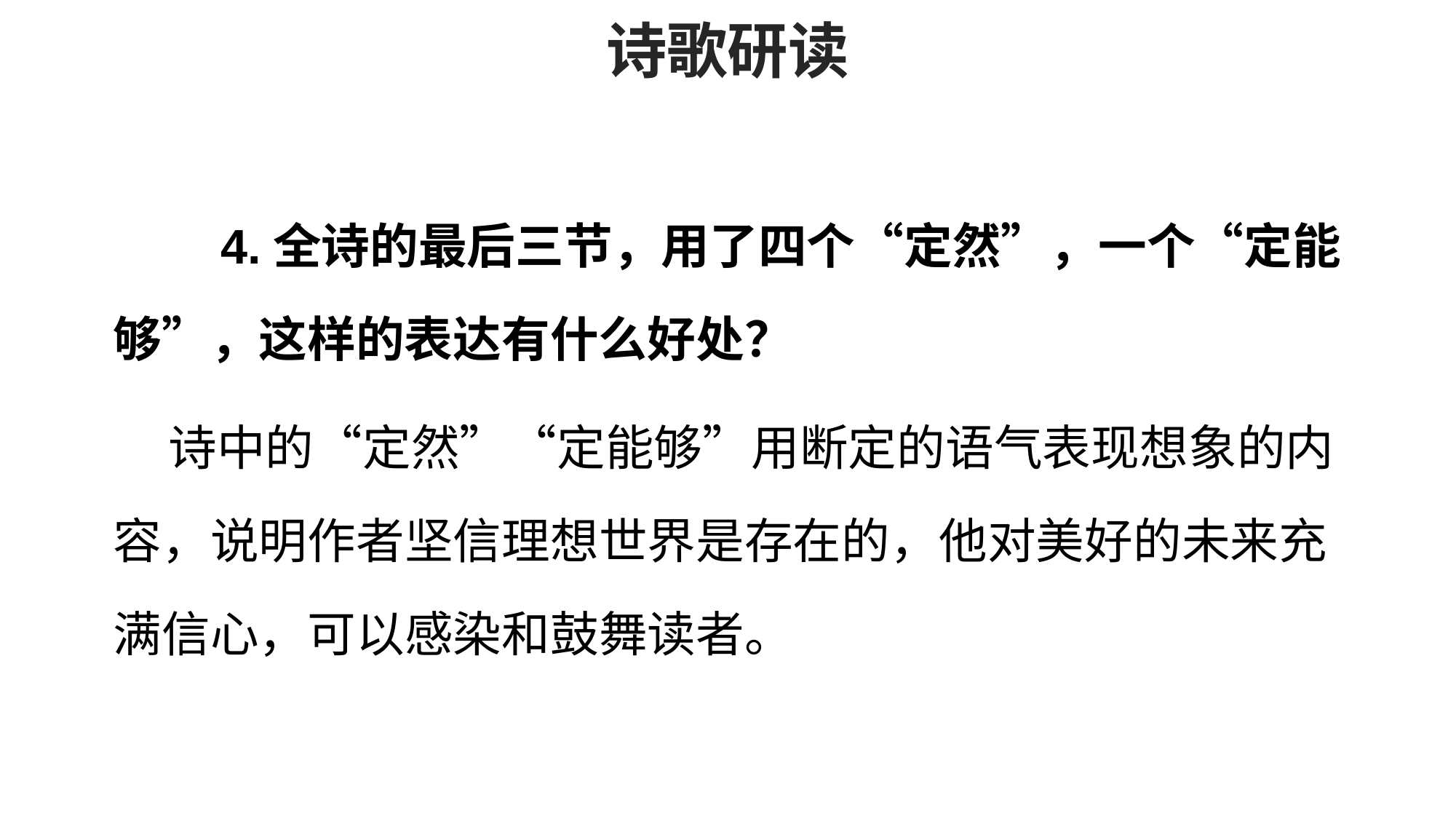

诗歌研读
        4.全诗的最后三节，用了四个“定然”，一个“定能够”，这样的表达有什么好处？
    诗中的“定然”“定能够”用断定的语气表现想象的内容，说明作者坚信理想世界是存在的，他对美好的未来充满信心，可以感染和鼓舞读者。